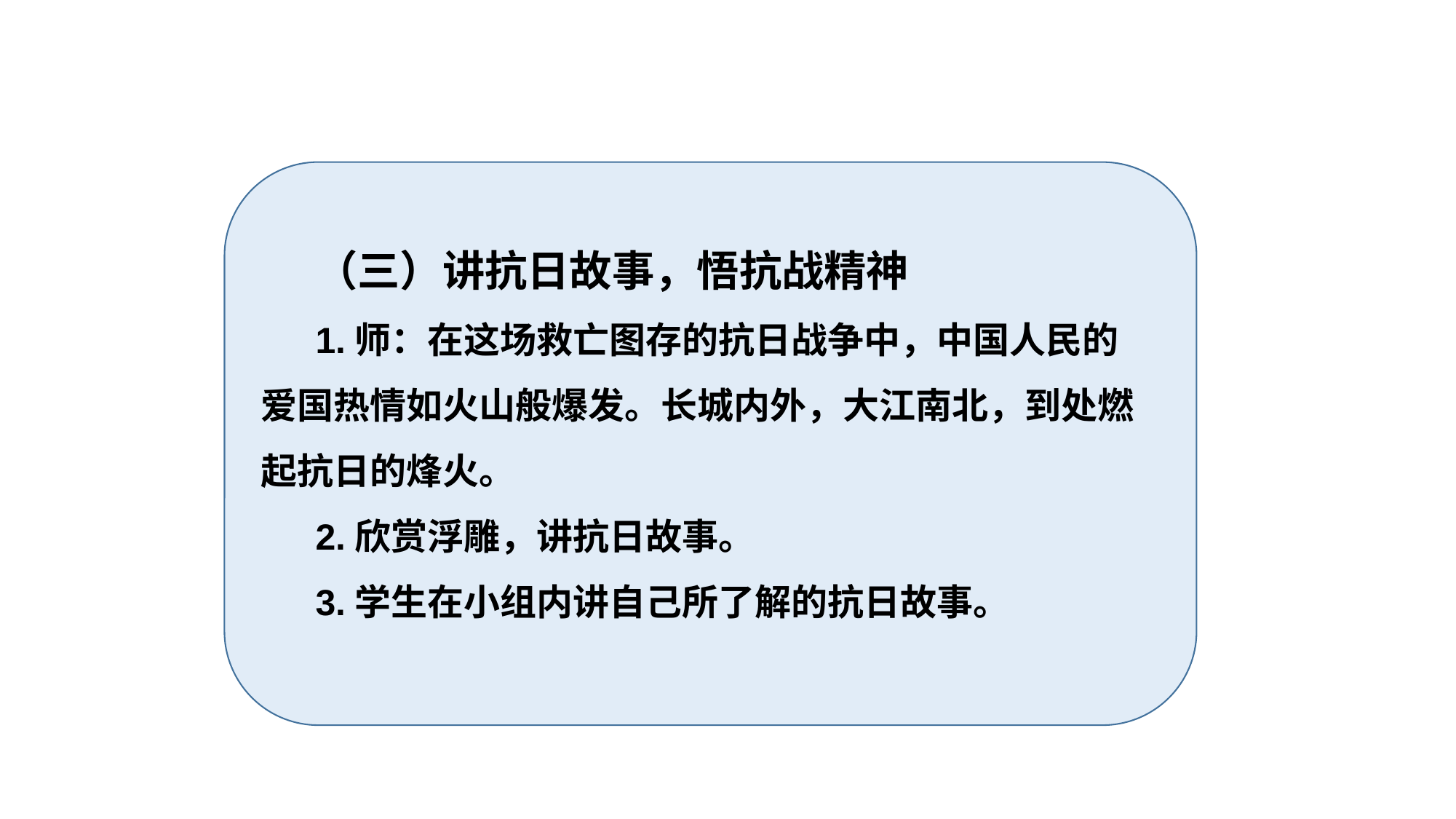

（三）讲抗日故事，悟抗战精神
1.师：在这场救亡图存的抗日战争中，中国人民的爱国热情如火山般爆发。长城内外，大江南北，到处燃起抗日的烽火。
2.欣赏浮雕，讲抗日故事。
3.学生在小组内讲自己所了解的抗日故事。